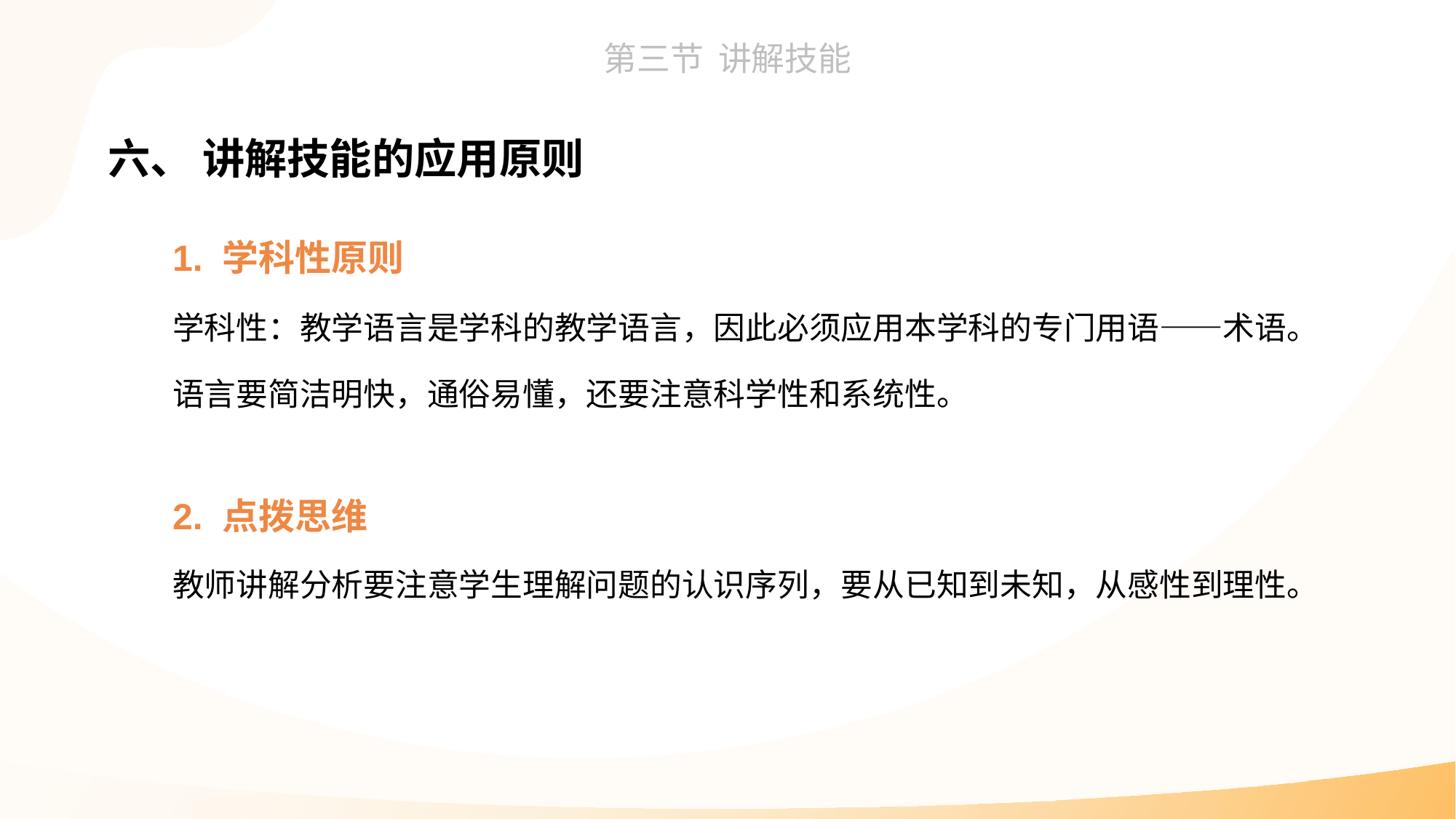

六、 讲解技能的应用原则
1. 学科性原则
学科性：教学语言是学科的教学语言，因此必须应用本学科的专门用语——术语。
语言要简洁明快，通俗易懂，还要注意科学性和系统性。

2. 点拨思维
教师讲解分析要注意学生理解问题的认识序列，要从已知到未知，从感性到理性。